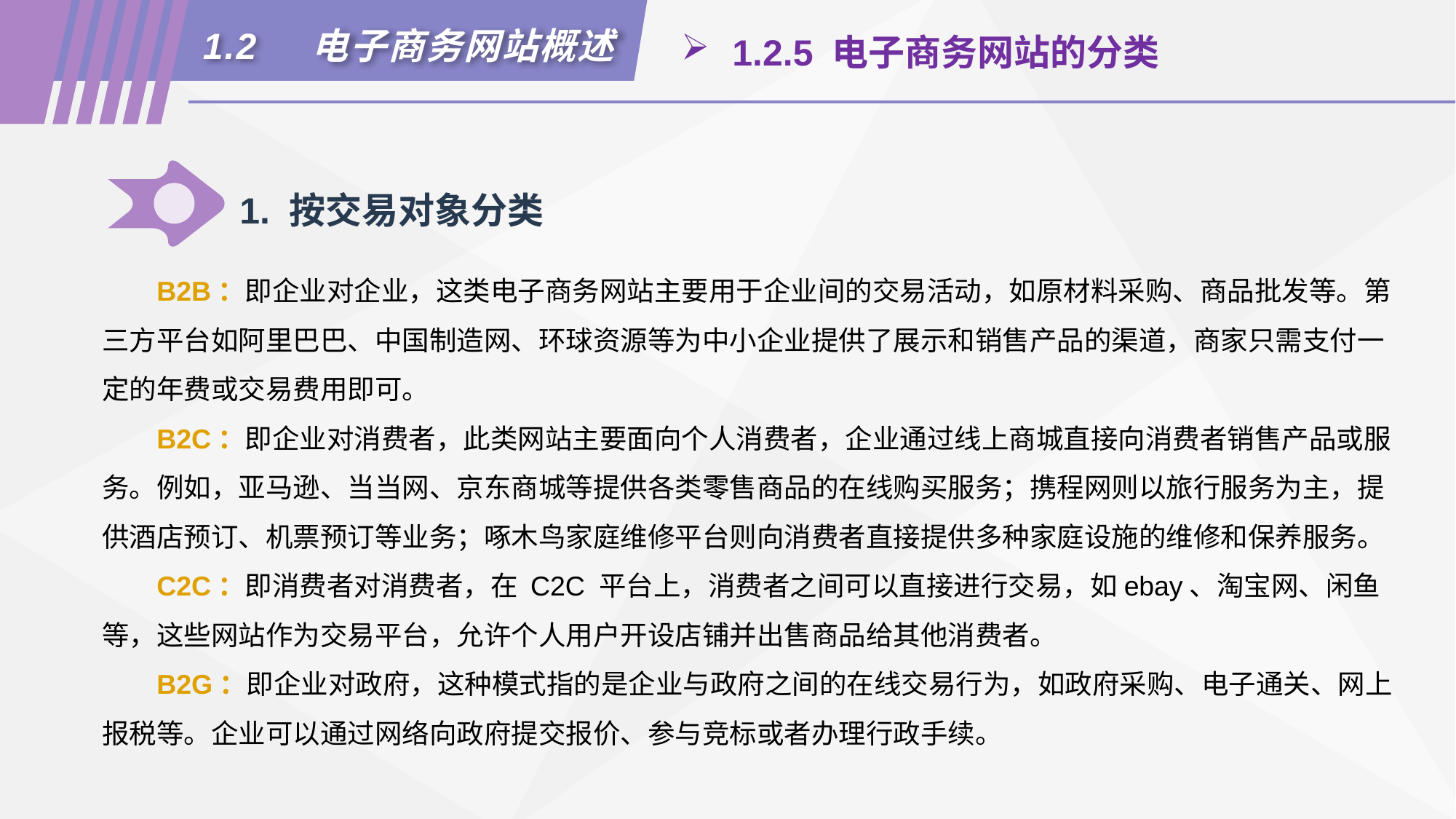

1.2	电子商务网站概述
 1.2.5 电子商务网站的分类

1. 按交易对象分类
B2B：即企业对企业，这类电子商务网站主要用于企业间的交易活动，如原材料采购、商品批发等。第三方平台如阿里巴巴、中国制造网、环球资源等为中小企业提供了展示和销售产品的渠道，商家只需支付一定的年费或交易费用即可。
B2C：即企业对消费者，此类网站主要面向个人消费者，企业通过线上商城直接向消费者销售产品或服务。例如，亚马逊、当当网、京东商城等提供各类零售商品的在线购买服务；携程网则以旅行服务为主，提供酒店预订、机票预订等业务；啄木鸟家庭维修平台则向消费者直接提供多种家庭设施的维修和保养服务。
C2C：即消费者对消费者，在 C2C 平台上，消费者之间可以直接进行交易，如ebay、淘宝网、闲鱼等，这些网站作为交易平台，允许个人用户开设店铺并出售商品给其他消费者。
B2G：即企业对政府，这种模式指的是企业与政府之间的在线交易行为，如政府采购、电子通关、网上报税等。企业可以通过网络向政府提交报价、参与竞标或者办理行政手续。